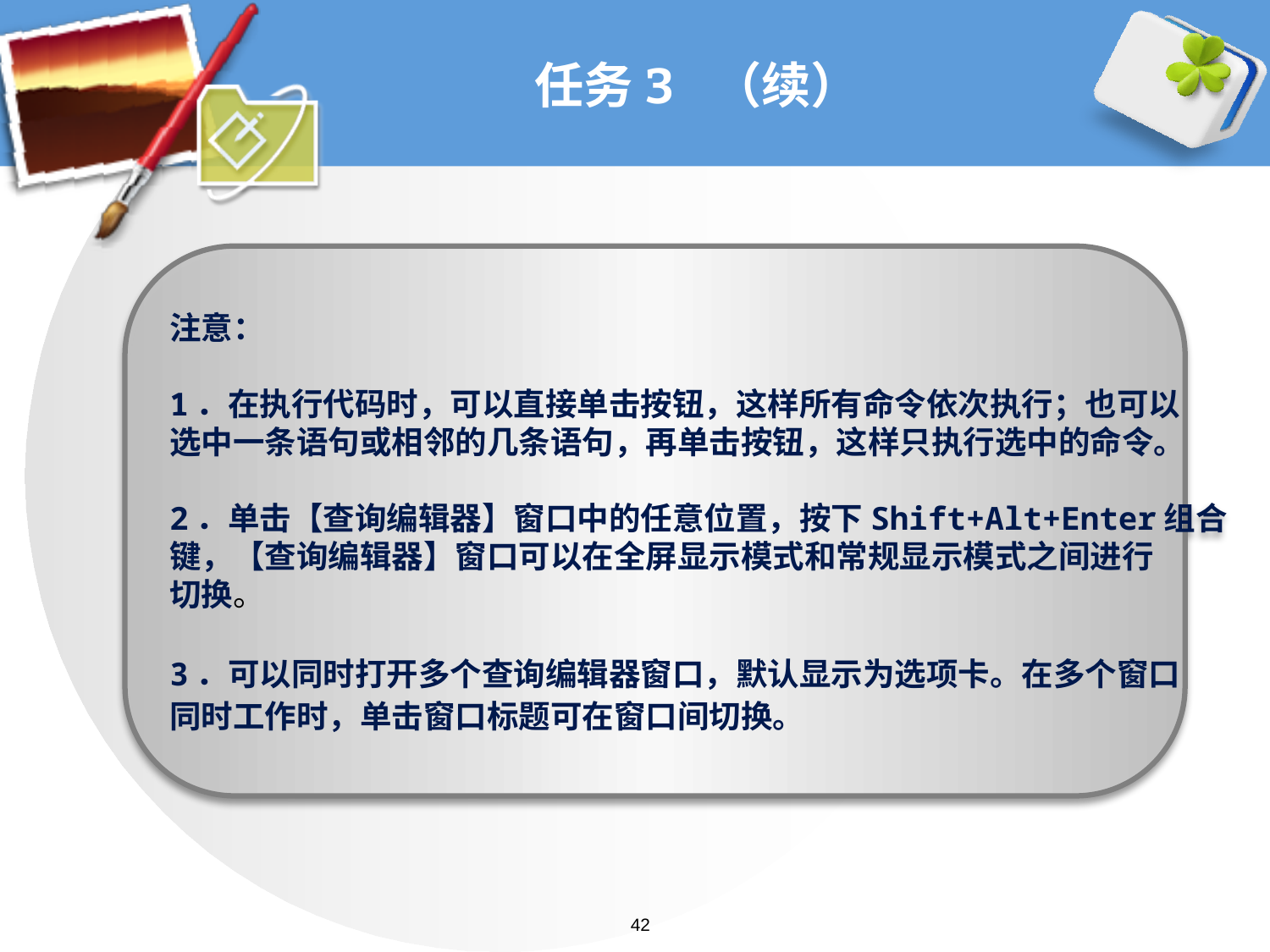

注意：

1．在执行代码时，可以直接单击按钮，这样所有命令依次执行；也可以
选中一条语句或相邻的几条语句，再单击按钮，这样只执行选中的命令。

2．单击【查询编辑器】窗口中的任意位置，按下Shift+Alt+Enter组合
键，【查询编辑器】窗口可以在全屏显示模式和常规显示模式之间进行
切换。

3．可以同时打开多个查询编辑器窗口，默认显示为选项卡。在多个窗口
同时工作时，单击窗口标题可在窗口间切换。
# 任务3   （续）
42